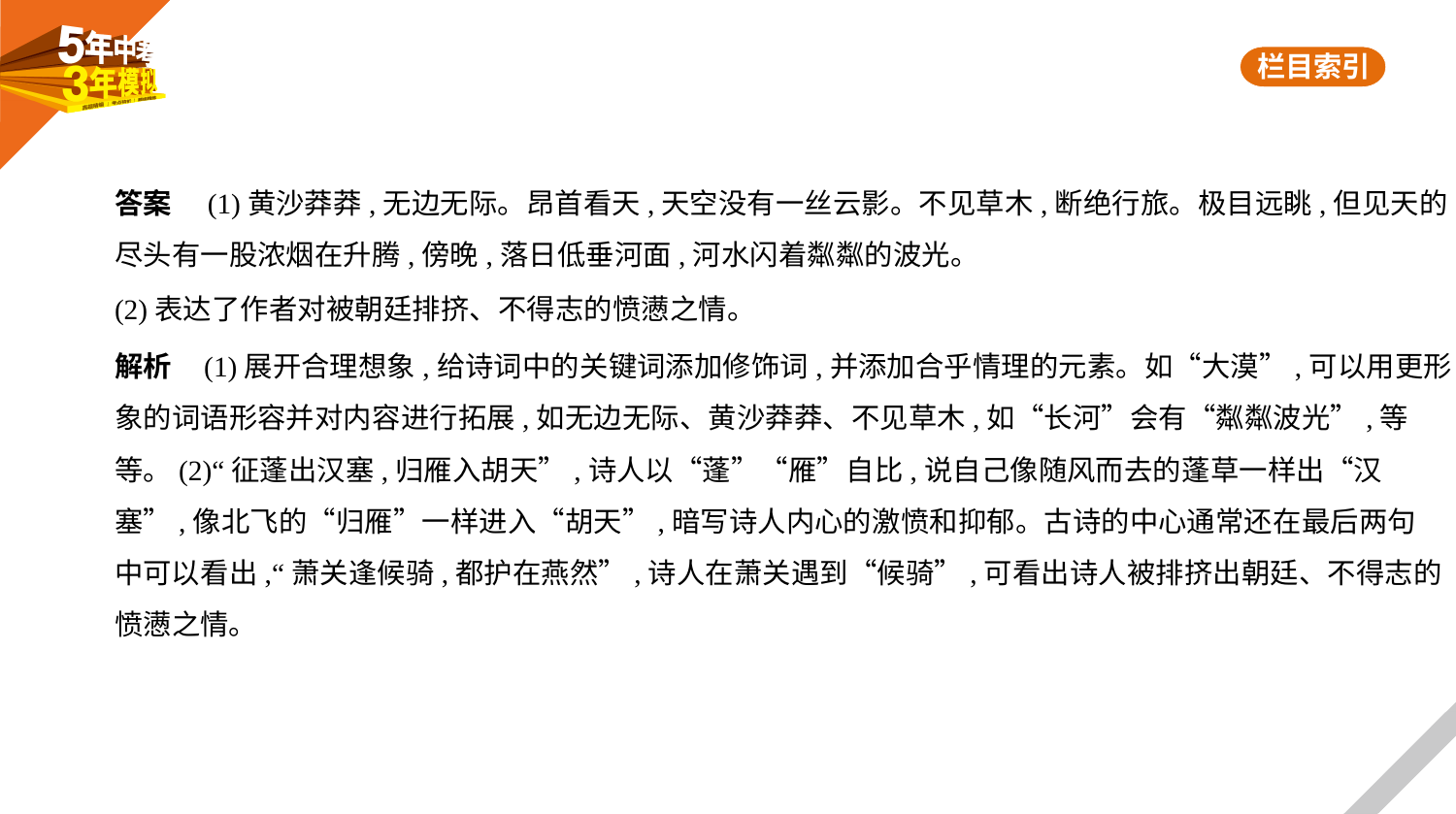

答案　(1)黄沙莽莽,无边无际。昂首看天,天空没有一丝云影。不见草木,断绝行旅。极目远眺,但见天的
尽头有一股浓烟在升腾,傍晚,落日低垂河面,河水闪着粼粼的波光。
(2)表达了作者对被朝廷排挤、不得志的愤懑之情。
解析    (1)展开合理想象,给诗词中的关键词添加修饰词,并添加合乎情理的元素。如“大漠”,可以用更形
象的词语形容并对内容进行拓展,如无边无际、黄沙莽莽、不见草木,如“长河”会有“粼粼波光”,等
等。(2)“征蓬出汉塞,归雁入胡天”,诗人以“蓬”“雁”自比,说自己像随风而去的蓬草一样出“汉
塞”,像北飞的“归雁”一样进入“胡天”,暗写诗人内心的激愤和抑郁。古诗的中心通常还在最后两句
中可以看出,“萧关逢候骑,都护在燕然”,诗人在萧关遇到“候骑”,可看出诗人被排挤出朝廷、不得志的
愤懑之情。